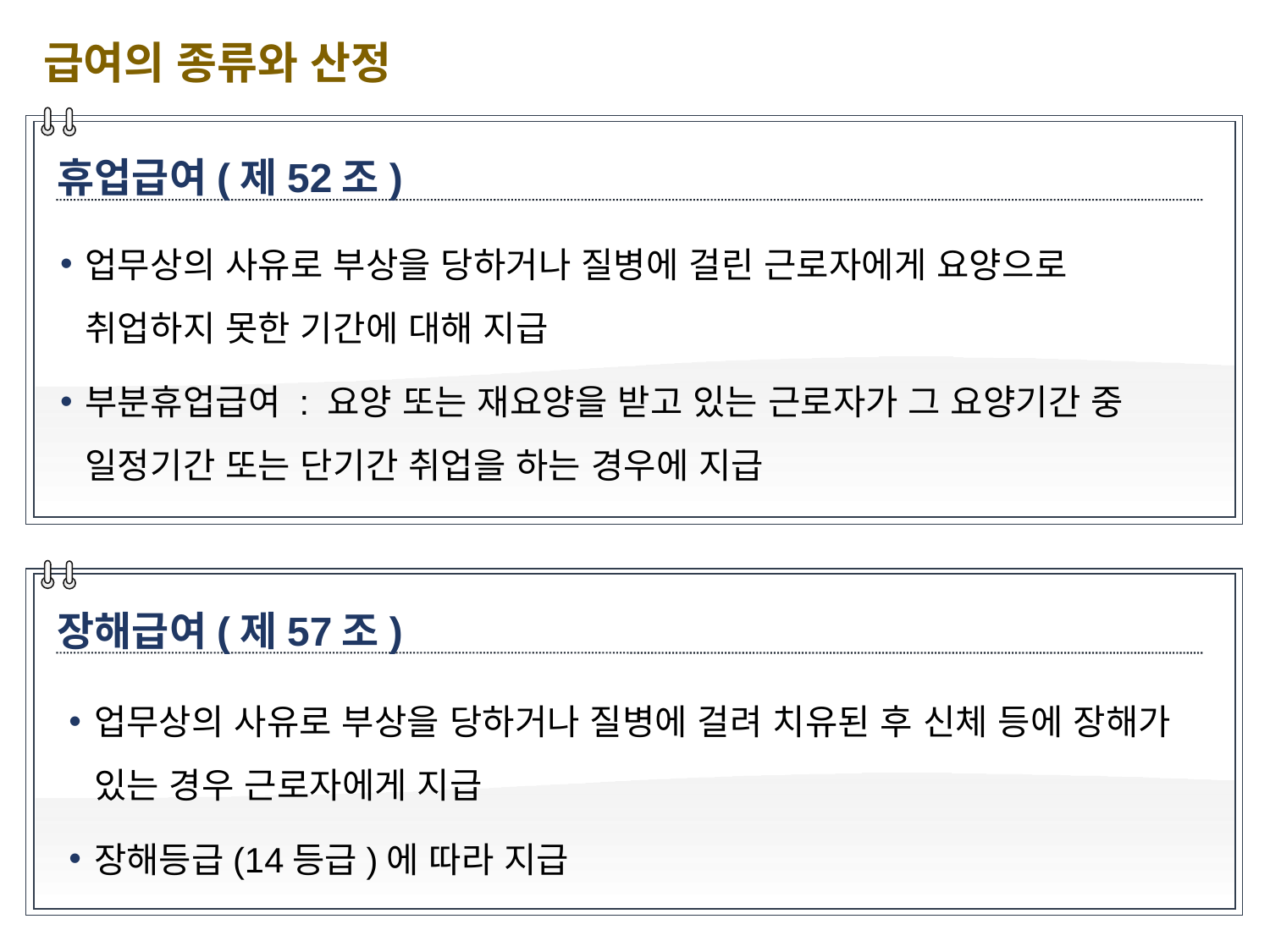

급여의 종류와 산정

휴업급여(제52조)

업무상의 사유로 부상을 당하거나 질병에 걸린 근로자에게 요양으로 취업하지 못한 기간에 대해 지급
부분휴업급여 : 요양 또는 재요양을 받고 있는 근로자가 그 요양기간 중 일정기간 또는 단기간 취업을 하는 경우에 지급

장해급여(제57조)

업무상의 사유로 부상을 당하거나 질병에 걸려 치유된 후 신체 등에 장해가 있는 경우 근로자에게 지급
장해등급(14등급)에 따라 지급